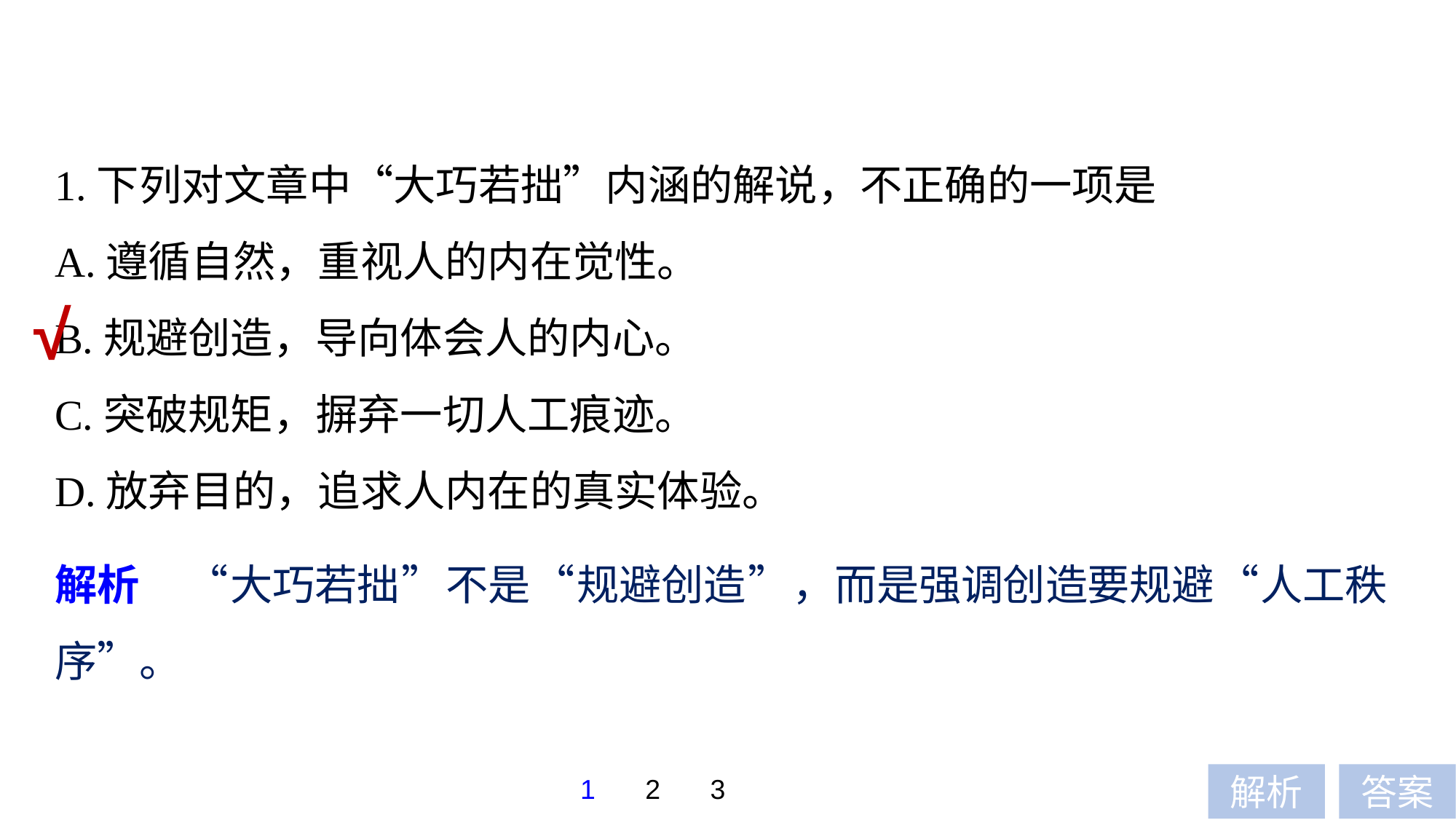

1.下列对文章中“大巧若拙”内涵的解说，不正确的一项是
A.遵循自然，重视人的内在觉性。
B.规避创造，导向体会人的内心。
C.突破规矩，摒弃一切人工痕迹。
D.放弃目的，追求人内在的真实体验。
√
解析　“大巧若拙”不是“规避创造”，而是强调创造要规避“人工秩序”。
1
2
3
解析
答案